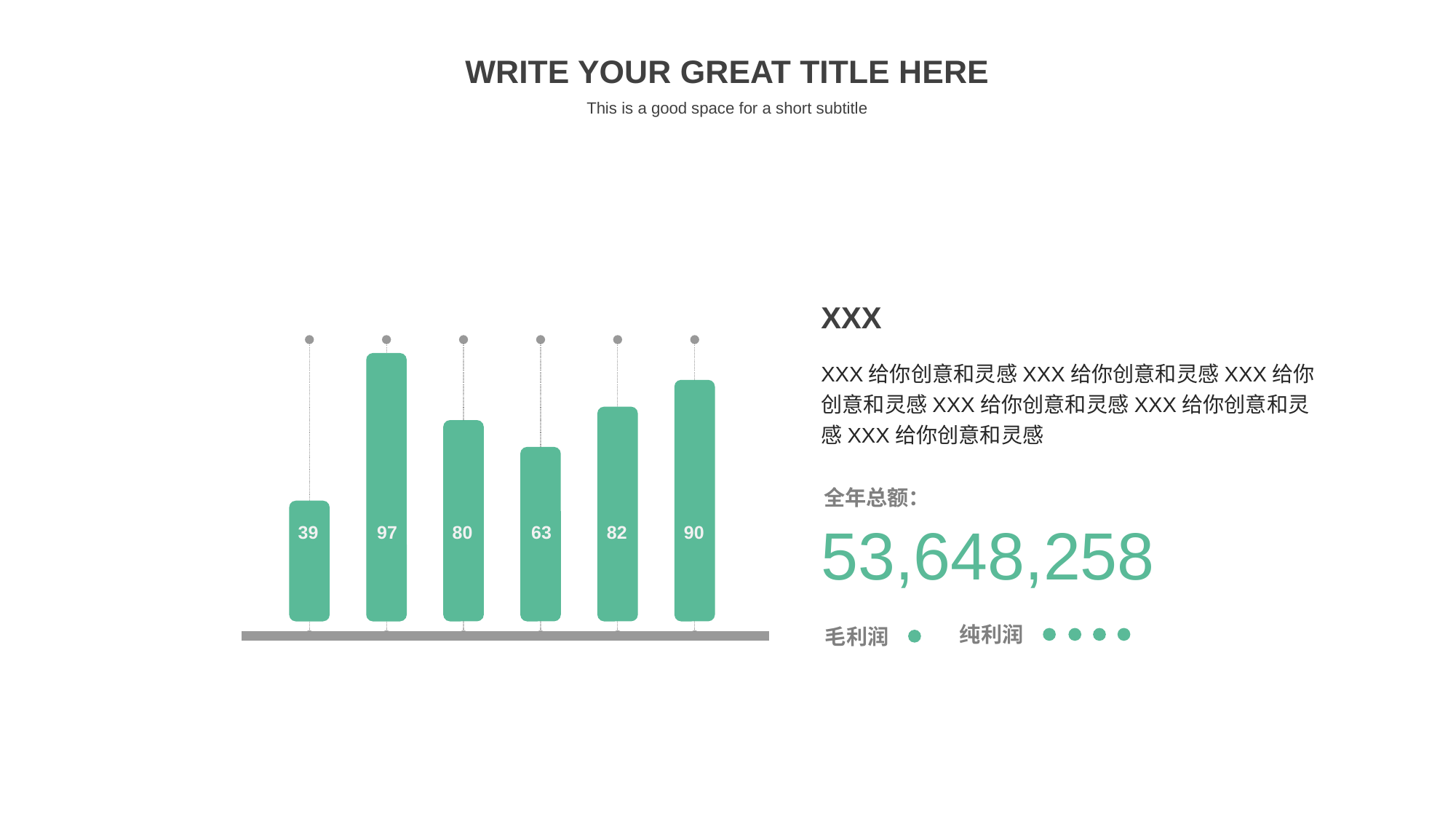

WRITE YOUR GREAT TITLE HERE
This is a good space for a short subtitle
XXX

XXX给你创意和灵感XXX给你创意和灵感XXX给你创意和灵感XXX给你创意和灵感XXX给你创意和灵感XXX给你创意和灵感

全年总额：
53,648,258
39
97
80
63
82
90
纯利润
毛利润